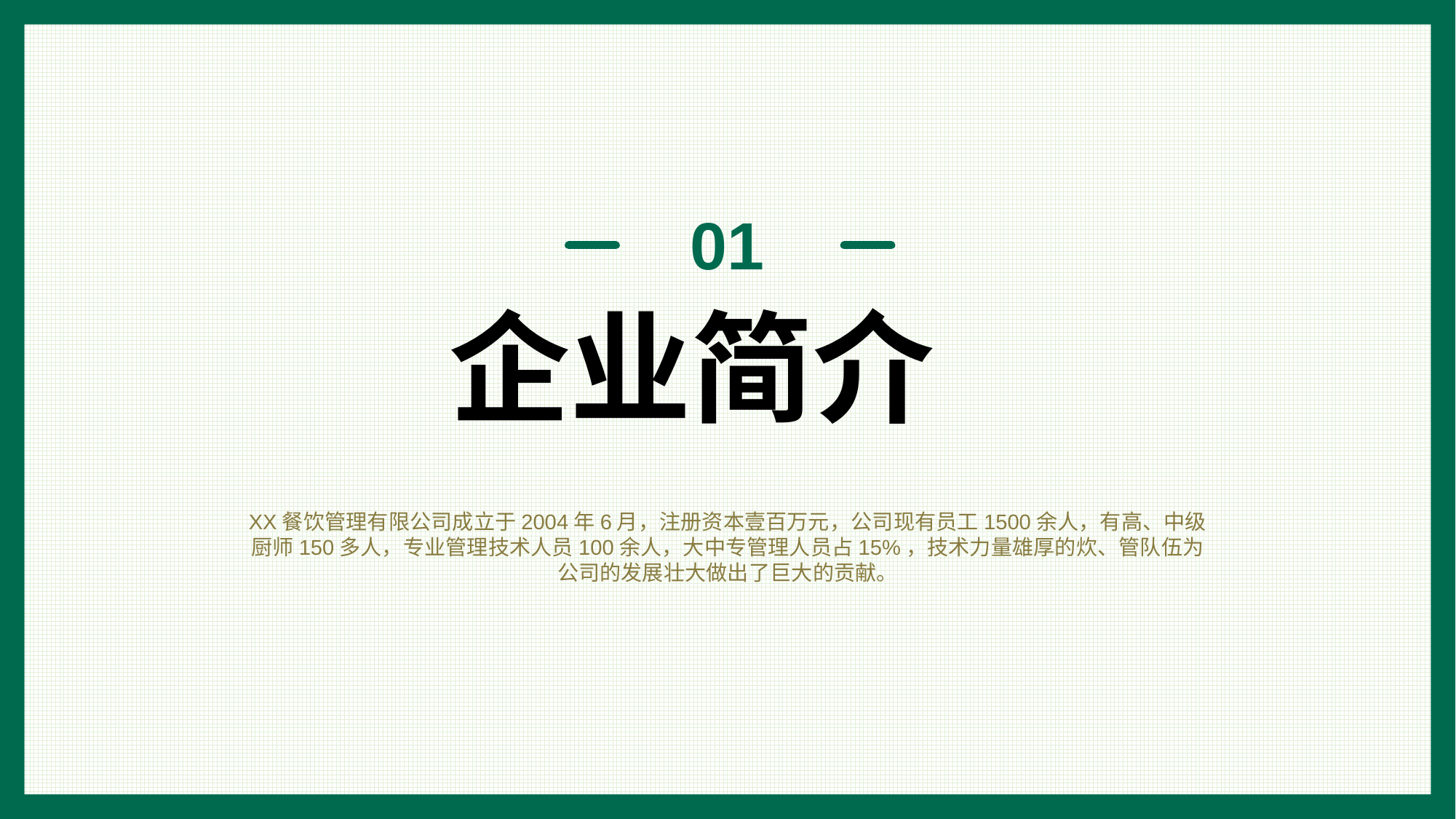

01
企业简介
XX餐饮管理有限公司成立于2004年6月，注册资本壹百万元，公司现有员工1500余人，有高、中级厨师150多人，专业管理技术人员100余人，大中专管理人员占15%，技术力量雄厚的炊、管队伍为公司的发展壮大做出了巨大的贡献。